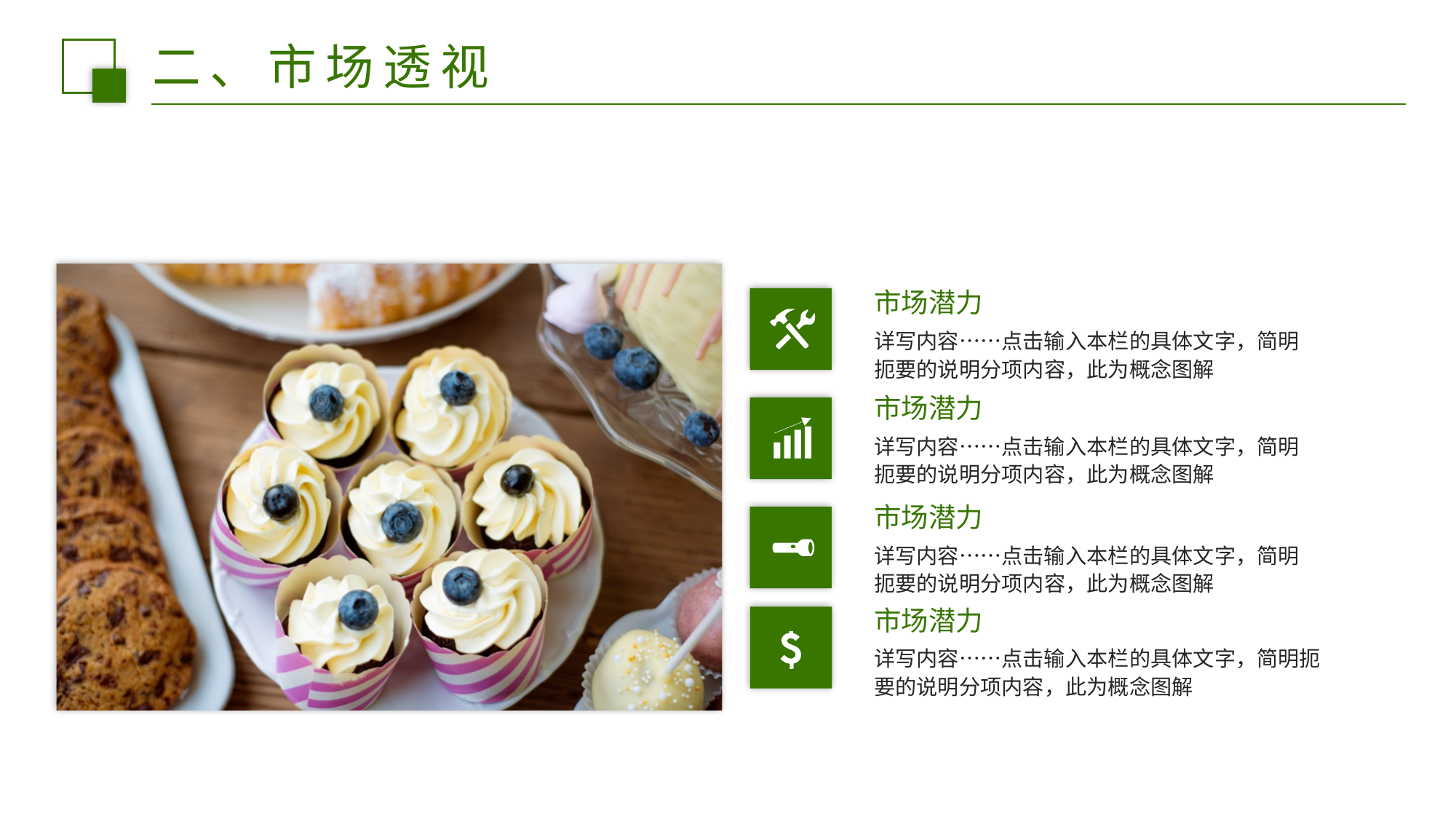

二、市场透视

市场潜力

详写内容……点击输入本栏的具体文字，简明扼要的说明分项内容，此为概念图解
市场潜力

详写内容……点击输入本栏的具体文字，简明扼要的说明分项内容，此为概念图解
市场潜力

详写内容……点击输入本栏的具体文字，简明扼要的说明分项内容，此为概念图解
市场潜力

详写内容……点击输入本栏的具体文字，简明扼要的说明分项内容，此为概念图解